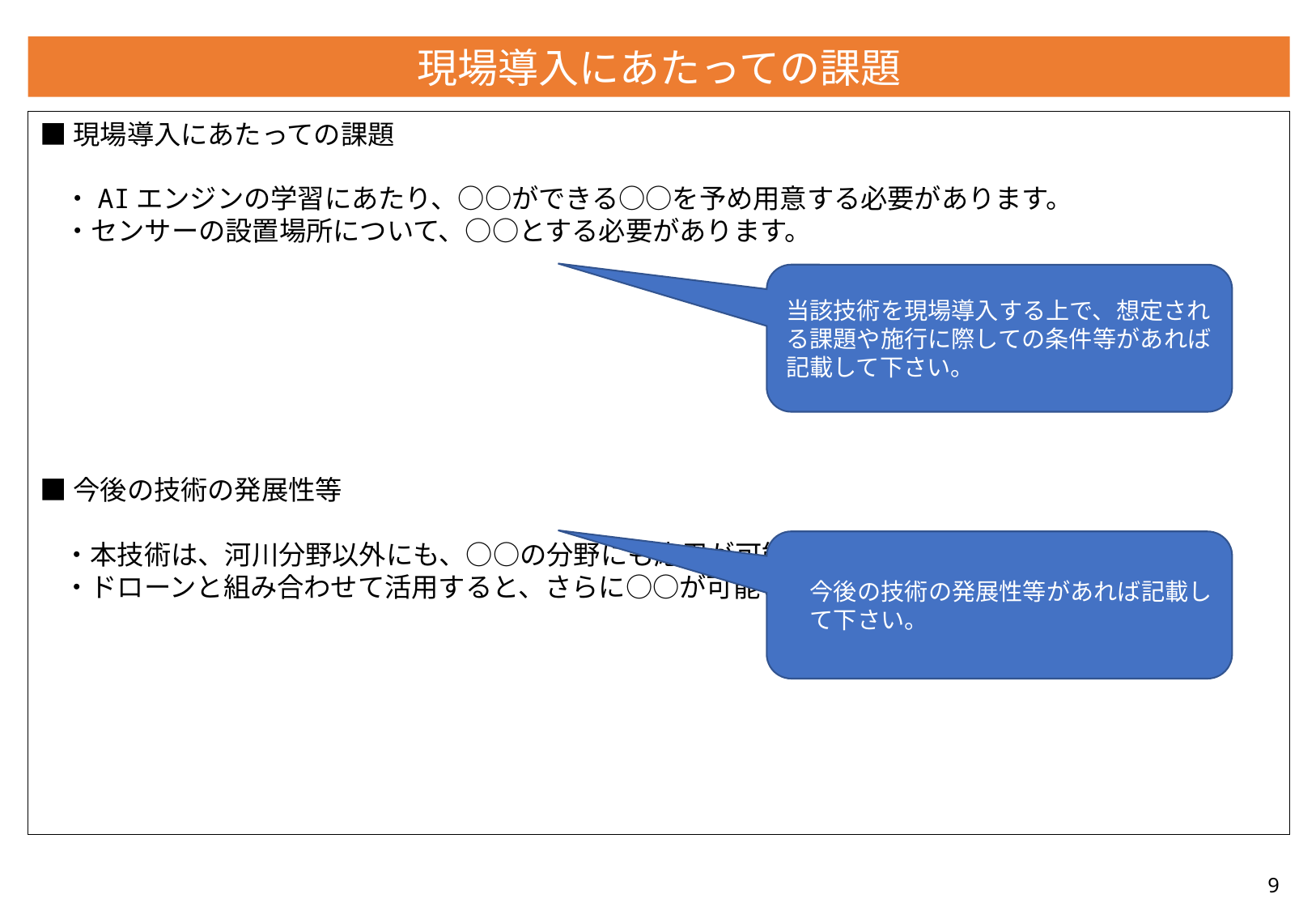

現場導入にあたっての課題
■現場導入にあたっての課題

・AIエンジンの学習にあたり、○○ができる○○を予め用意する必要があります。
・センサーの設置場所について、○○とする必要があります。

■今後の技術の発展性等

・本技術は、河川分野以外にも、○○の分野にも応用が可能です。具体的には○○。
・ドローンと組み合わせて活用すると、さらに○○が可能となります。

当該技術を現場導入する上で、想定される課題や施行に際しての条件等があれば記載して下さい。
今後の技術の発展性等があれば記載して下さい。
9